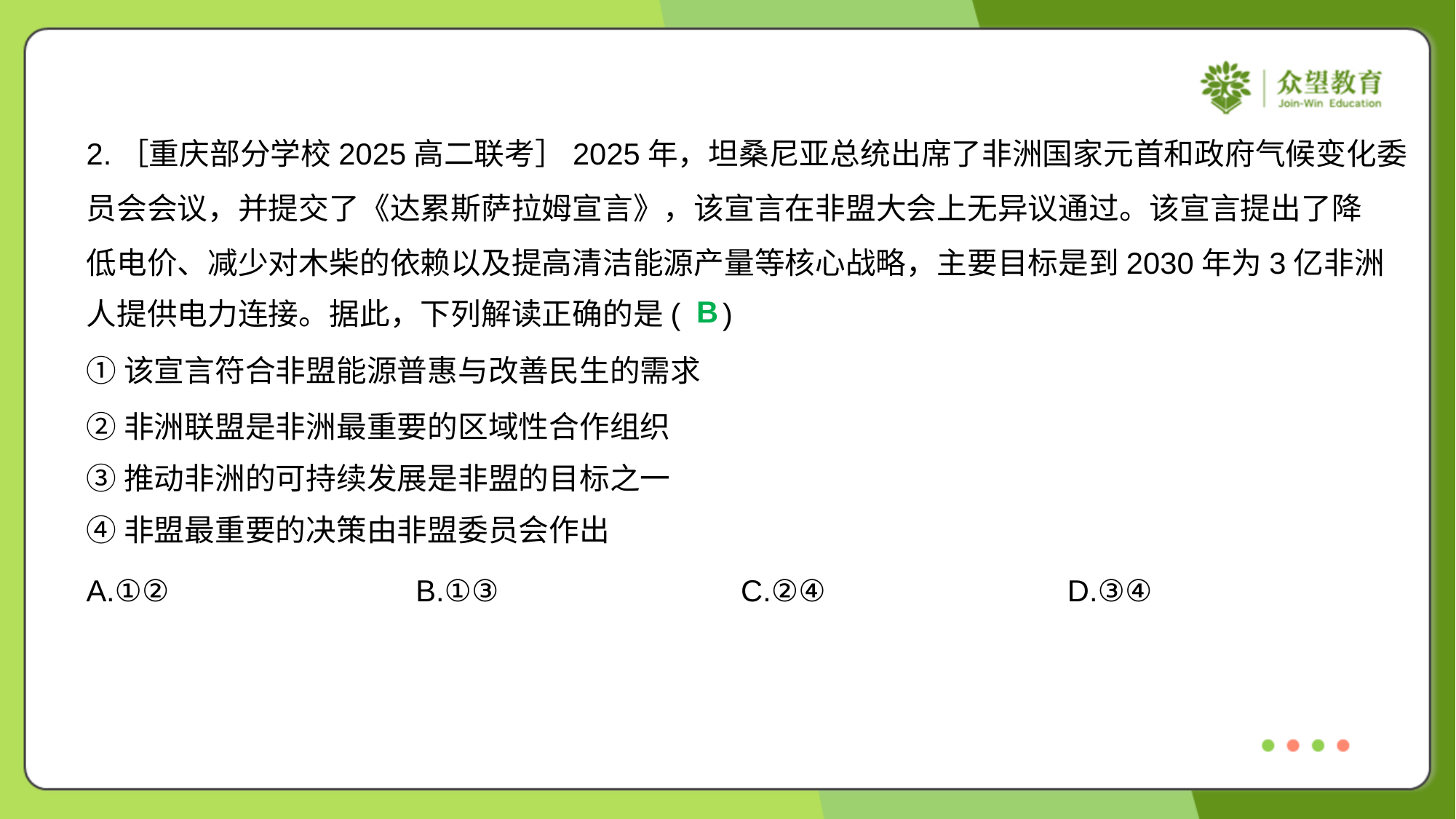

2.［重庆部分学校2025高二联考］2025年，坦桑尼亚总统出席了非洲国家元首和政府气候变化委
员会会议，并提交了《达累斯萨拉姆宣言》，该宣言在非盟大会上无异议通过。该宣言提出了降
低电价、减少对木柴的依赖以及提高清洁能源产量等核心战略，主要目标是到2030年为3亿非洲
人提供电力连接。据此，下列解读正确的是(     )
B
①该宣言符合非盟能源普惠与改善民生的需求
②非洲联盟是非洲最重要的区域性合作组织
③推动非洲的可持续发展是非盟的目标之一
④非盟最重要的决策由非盟委员会作出
A.①②	B.①③	C.②④	D.③④